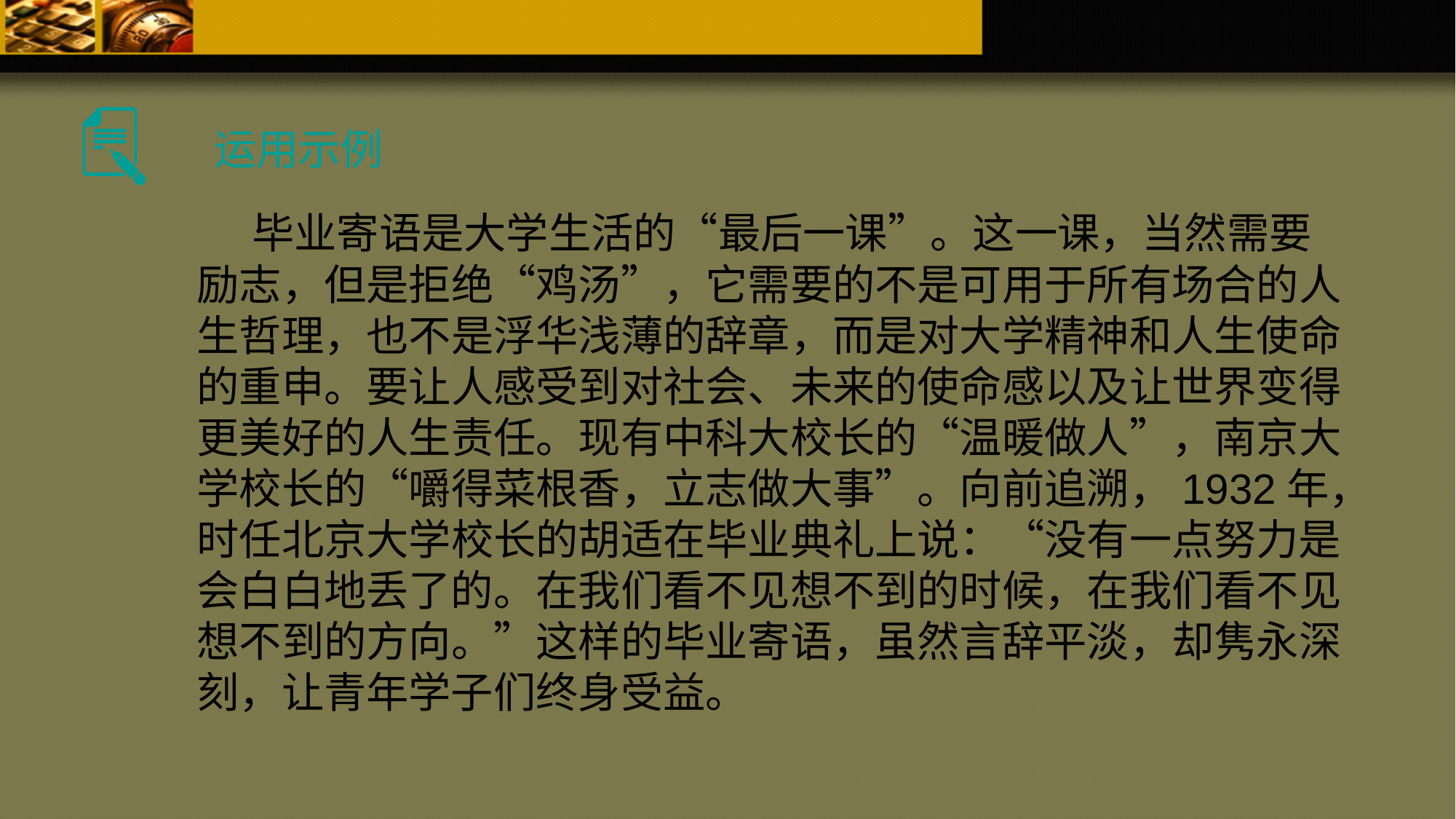

运用示例
    毕业寄语是大学生活的“最后一课”。这一课，当然需要励志，但是拒绝“鸡汤”，它需要的不是可用于所有场合的人生哲理，也不是浮华浅薄的辞章，而是对大学精神和人生使命的重申。要让人感受到对社会、未来的使命感以及让世界变得更美好的人生责任。现有中科大校长的“温暖做人”，南京大学校长的“嚼得菜根香，立志做大事”。向前追溯，1932年，时任北京大学校长的胡适在毕业典礼上说：“没有一点努力是会白白地丢了的。在我们看不见想不到的时候，在我们看不见想不到的方向。”这样的毕业寄语，虽然言辞平淡，却隽永深刻，让青年学子们终身受益。